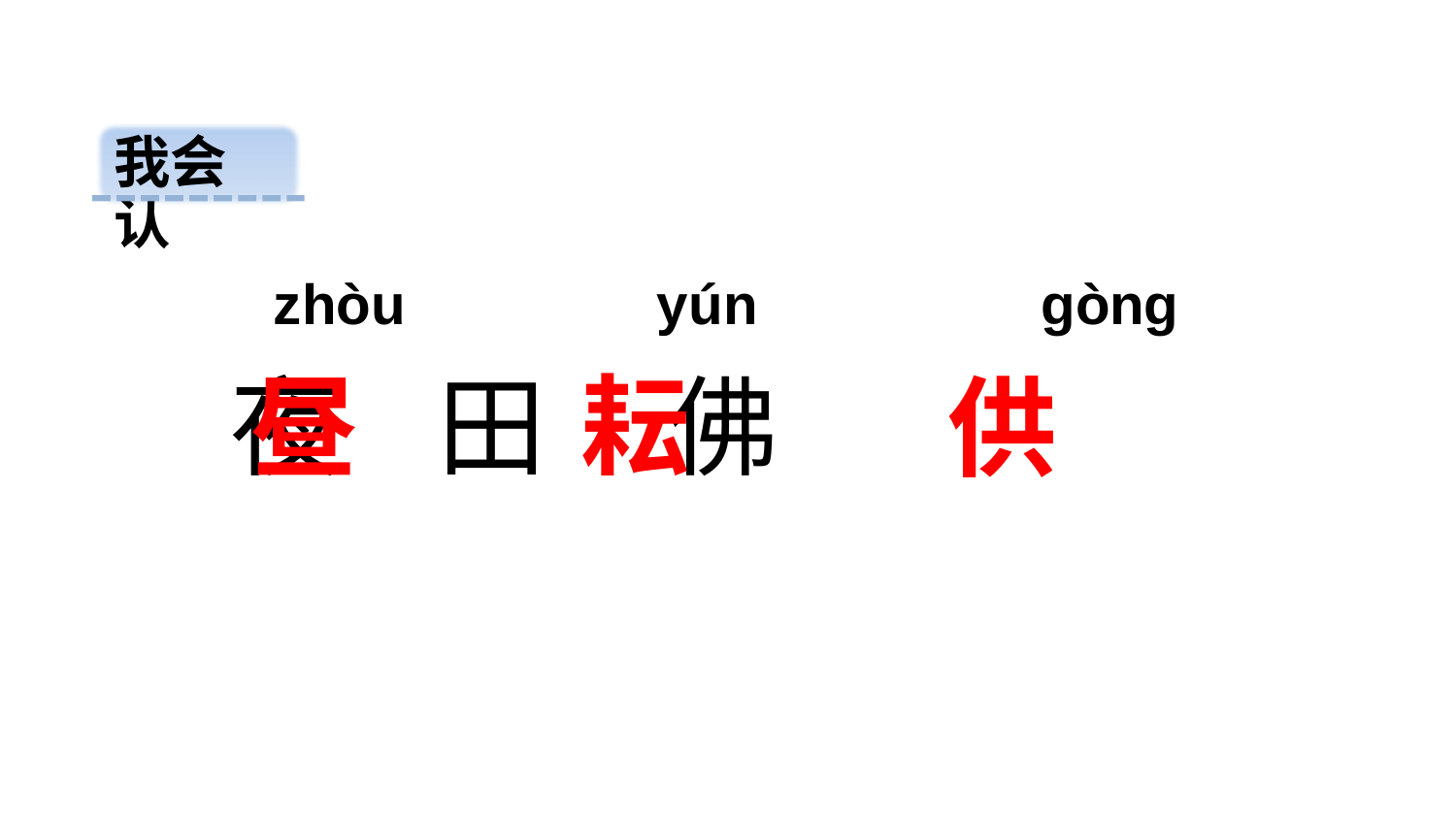

我会认

         zhòu                yún                  gòng
耘
     夜    田     佛
昼
供